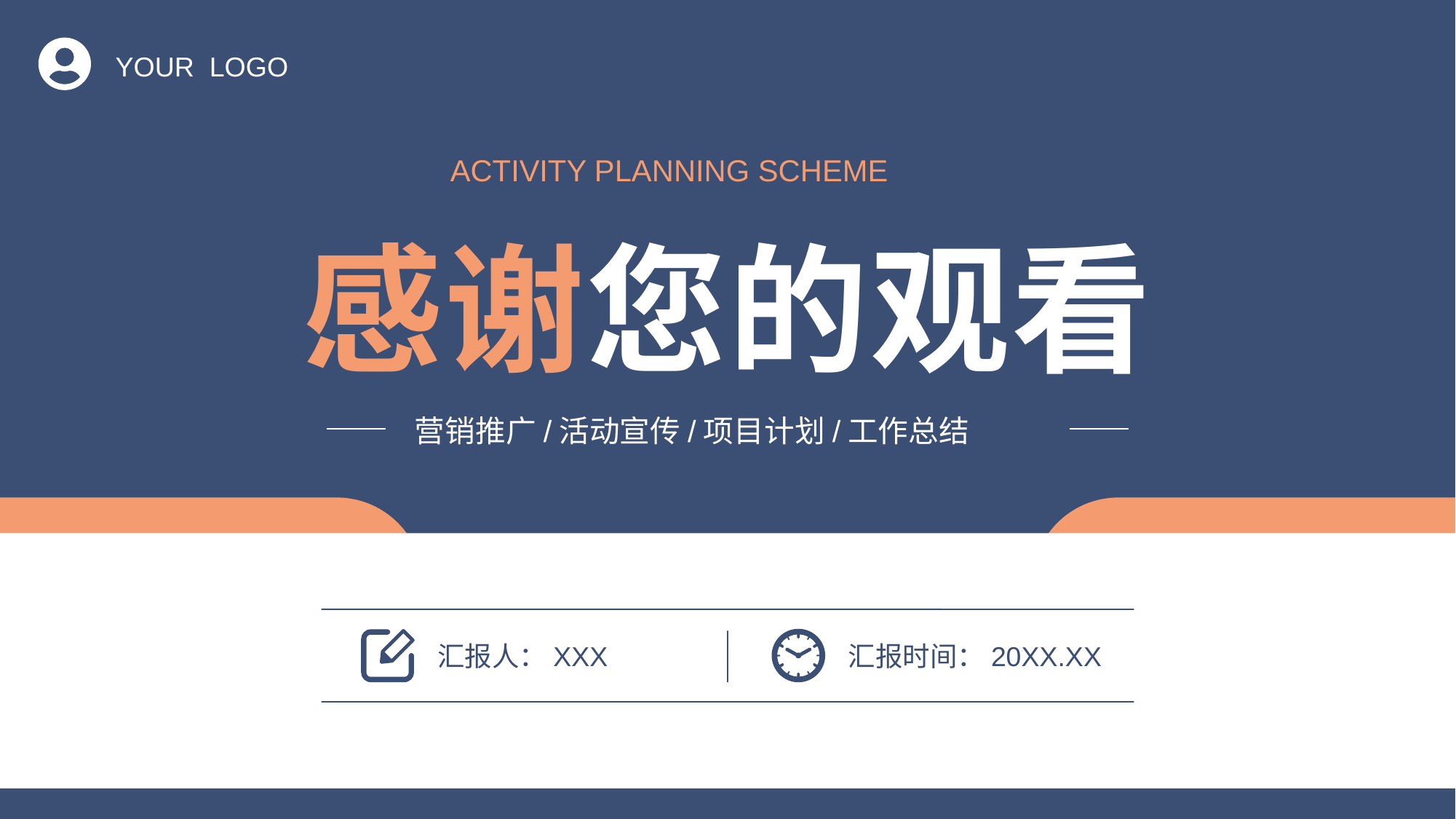

YOUR  LOGO
ACTIVITY PLANNING SCHEME
感谢您的观看
营销推广/活动宣传/项目计划/工作总结

汇报时间：20XX.XX

汇报人：XXX